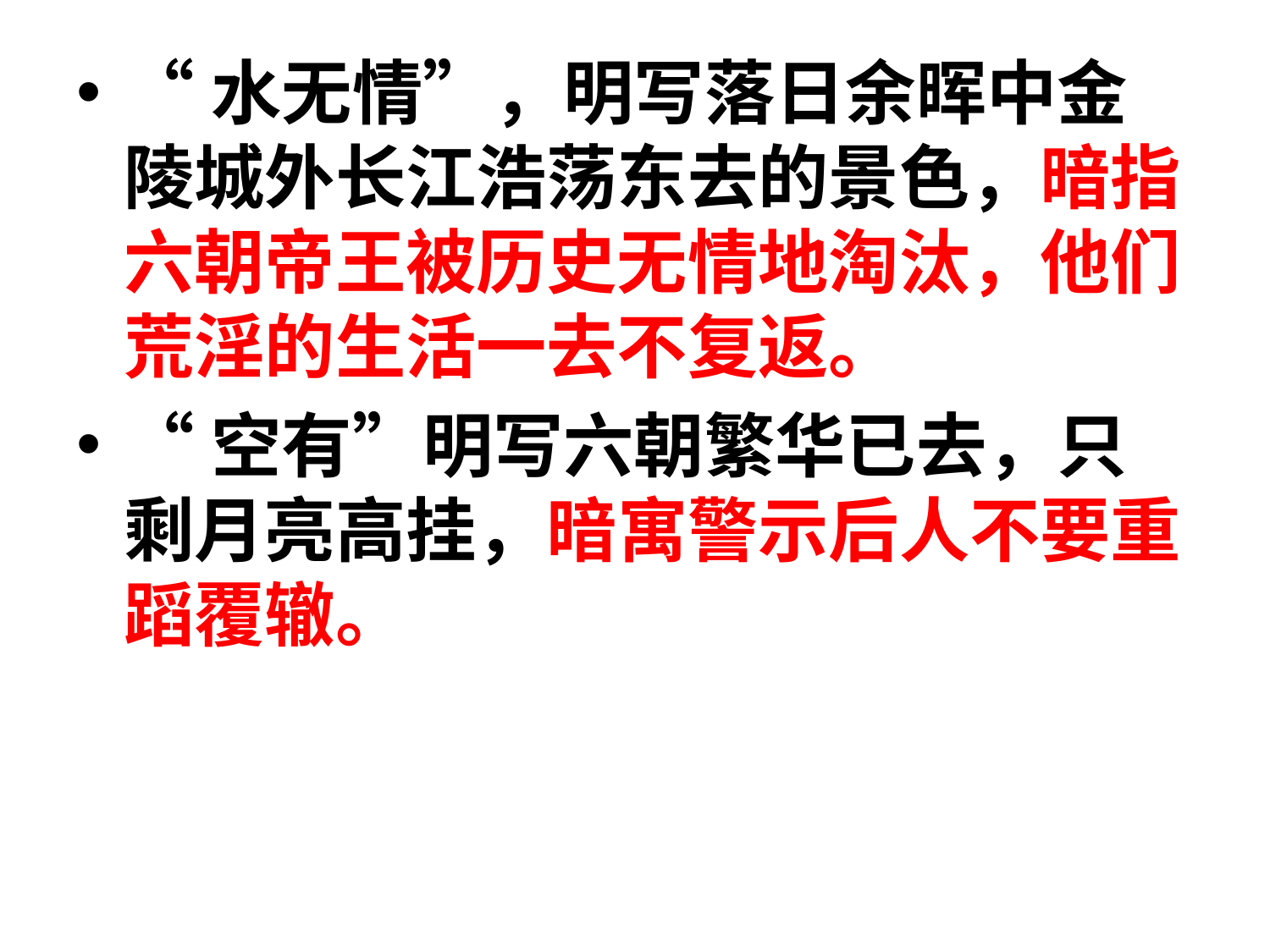

“水无情”，明写落日余晖中金陵城外长江浩荡东去的景色，暗指六朝帝王被历史无情地淘汰，他们荒淫的生活一去不复返。
“空有”明写六朝繁华已去，只剩月亮高挂，暗寓警示后人不要重蹈覆辙。